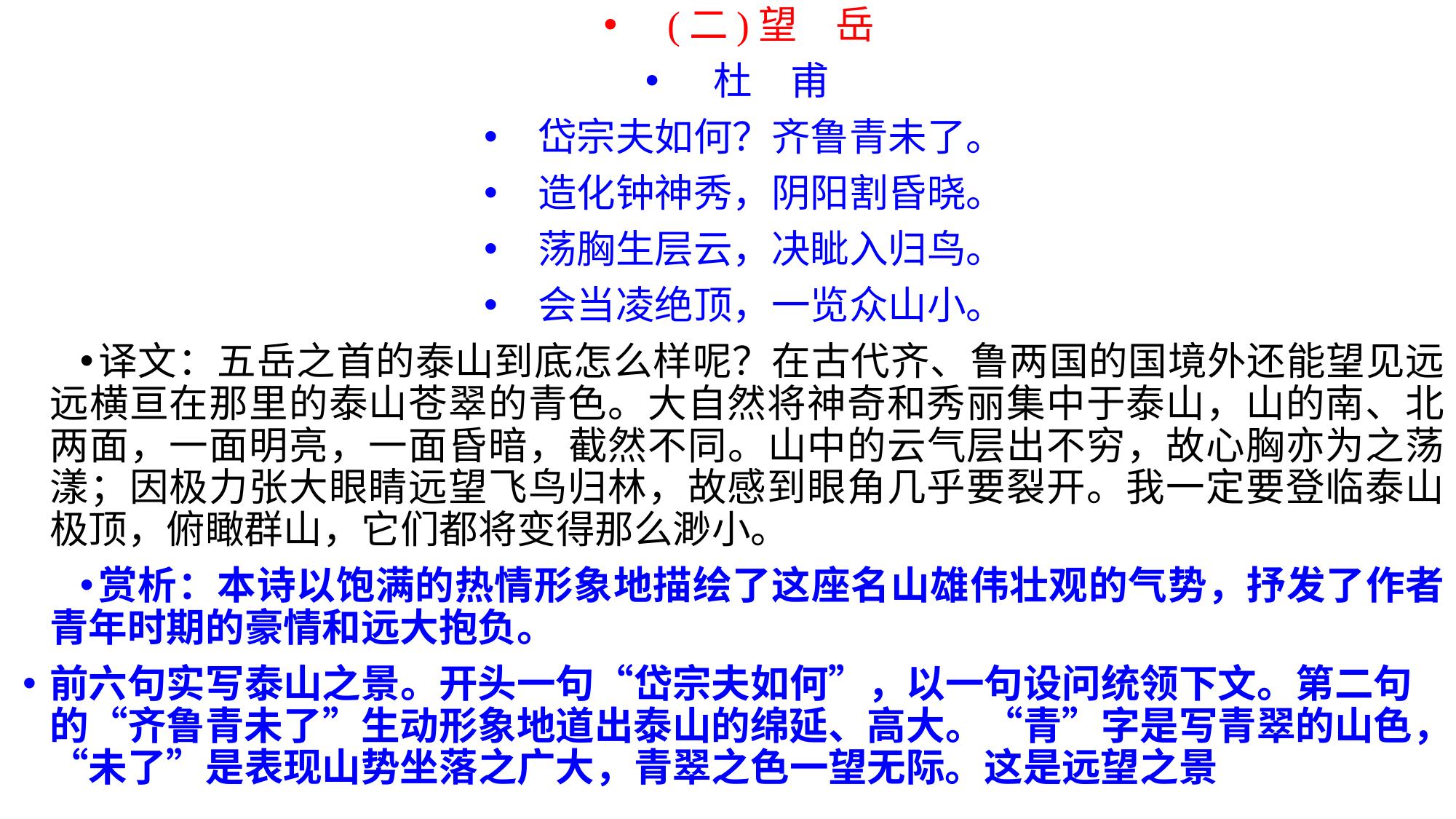

(二)望　岳
杜　甫
岱宗夫如何？齐鲁青未了。
造化钟神秀，阴阳割昏晓。
荡胸生层云，决眦入归鸟。
会当凌绝顶，一览众山小。
译文：五岳之首的泰山到底怎么样呢？在古代齐、鲁两国的国境外还能望见远远横亘在那里的泰山苍翠的青色。大自然将神奇和秀丽集中于泰山，山的南、北两面，一面明亮，一面昏暗，截然不同。山中的云气层出不穷，故心胸亦为之荡漾；因极力张大眼睛远望飞鸟归林，故感到眼角几乎要裂开。我一定要登临泰山极顶，俯瞰群山，它们都将变得那么渺小。
赏析：本诗以饱满的热情形象地描绘了这座名山雄伟壮观的气势，抒发了作者青年时期的豪情和远大抱负。
前六句实写泰山之景。开头一句“岱宗夫如何”，以一句设问统领下文。第二句的“齐鲁青未了”生动形象地道出泰山的绵延、高大。“青”字是写青翠的山色，“未了”是表现山势坐落之广大，青翠之色一望无际。这是远望之景